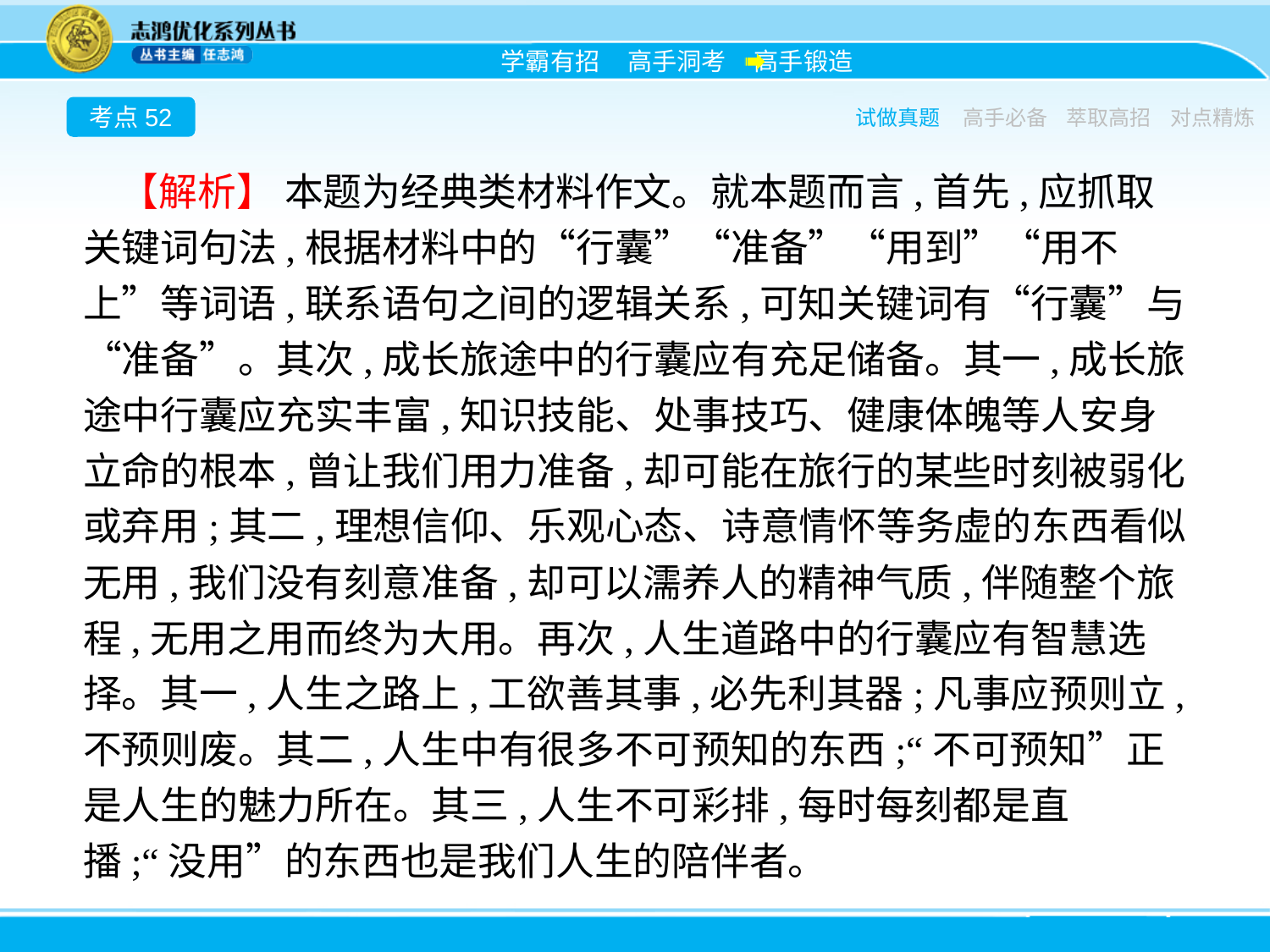

考点52
试做真题
高手必备
萃取高招
对点精炼
【解析】 本题为经典类材料作文。就本题而言,首先,应抓取关键词句法,根据材料中的“行囊”“准备”“用到”“用不上”等词语,联系语句之间的逻辑关系,可知关键词有“行囊”与“准备”。其次,成长旅途中的行囊应有充足储备。其一,成长旅途中行囊应充实丰富,知识技能、处事技巧、健康体魄等人安身立命的根本,曾让我们用力准备,却可能在旅行的某些时刻被弱化或弃用;其二,理想信仰、乐观心态、诗意情怀等务虚的东西看似无用,我们没有刻意准备,却可以濡养人的精神气质,伴随整个旅程,无用之用而终为大用。再次,人生道路中的行囊应有智慧选择。其一,人生之路上,工欲善其事,必先利其器;凡事应预则立,不预则废。其二,人生中有很多不可预知的东西;“不可预知”正是人生的魅力所在。其三,人生不可彩排,每时每刻都是直播;“没用”的东西也是我们人生的陪伴者。